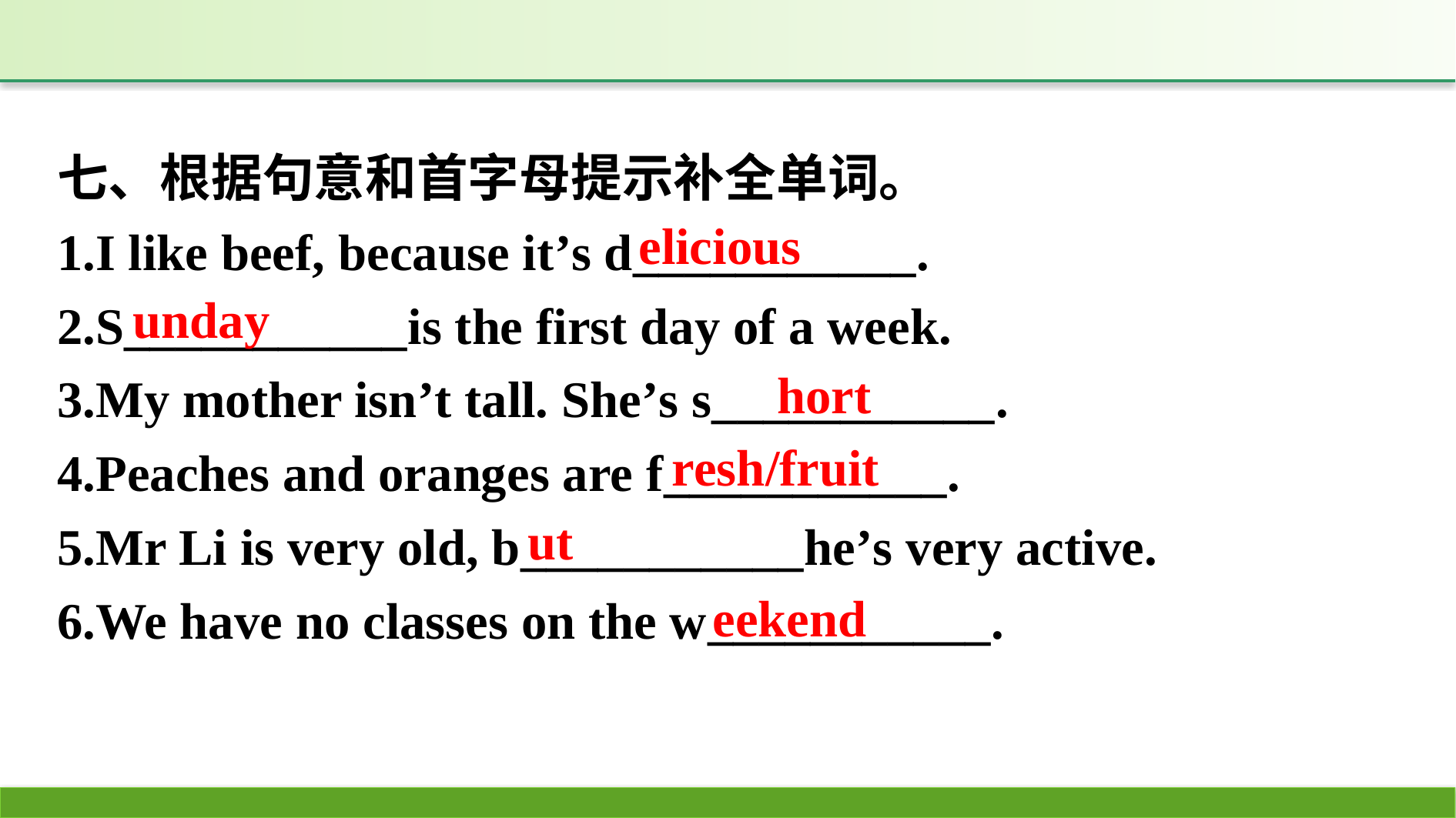

七、根据句意和首字母提示补全单词。
1.I like beef, because it’s d___________.
2.S___________is the first day of a week.
3.My mother isn’t tall. She’s s___________.
4.Peaches and oranges are f___________.
5.Mr Li is very old, b___________he’s very active.
6.We have no classes on the w___________.
elicious
unday
hort
resh/fruit
ut
eekend